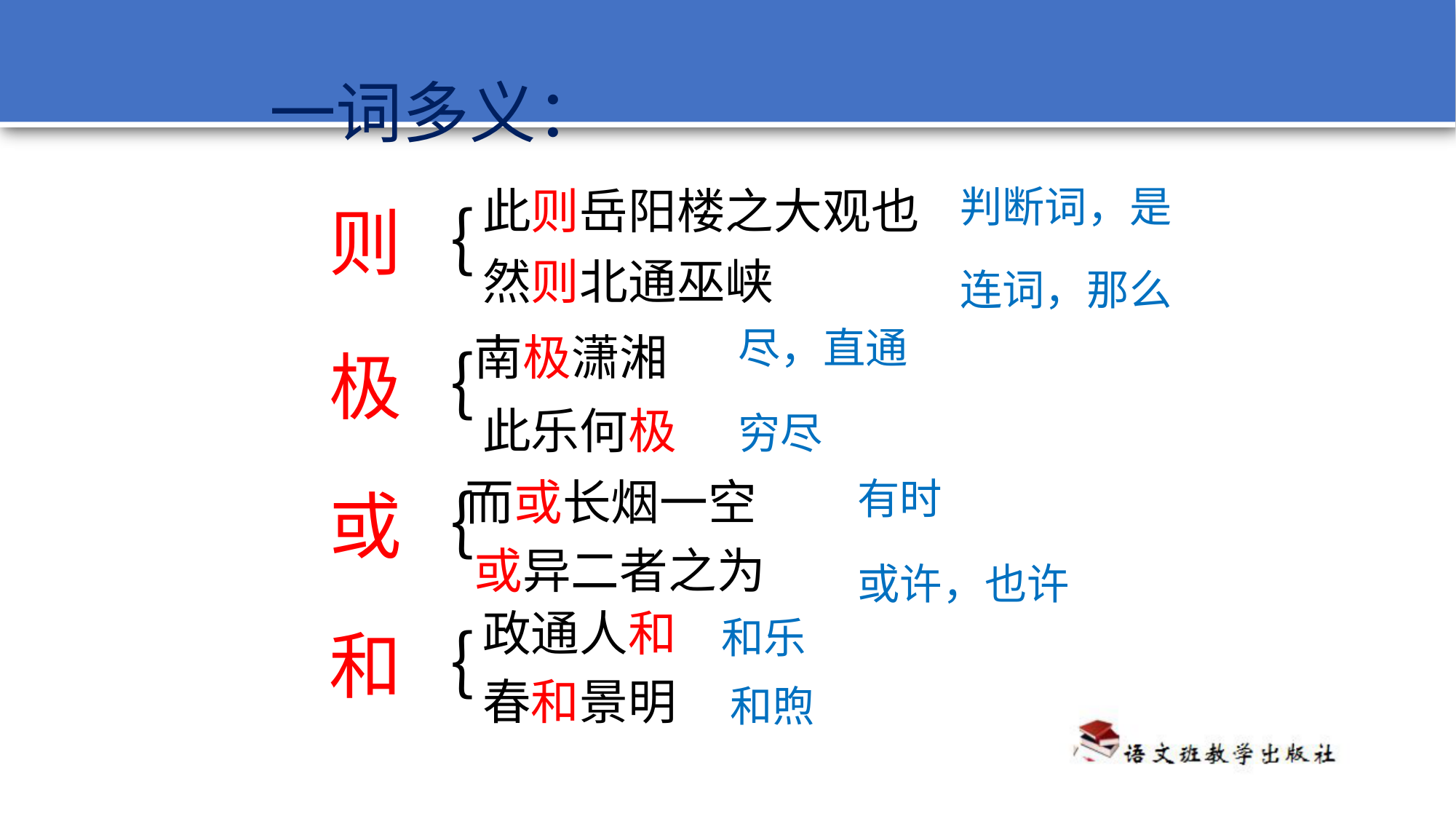

一词多义：
此则岳阳楼之大观也
判断词，是
则｛
然则北通巫峡
连词，那么
尽，直通
南极潇湘
极｛
此乐何极
穷尽
而或长烟一空
有时
或｛
或异二者之为
或许，也许
政通人和
和乐
和｛
春和景明
和煦